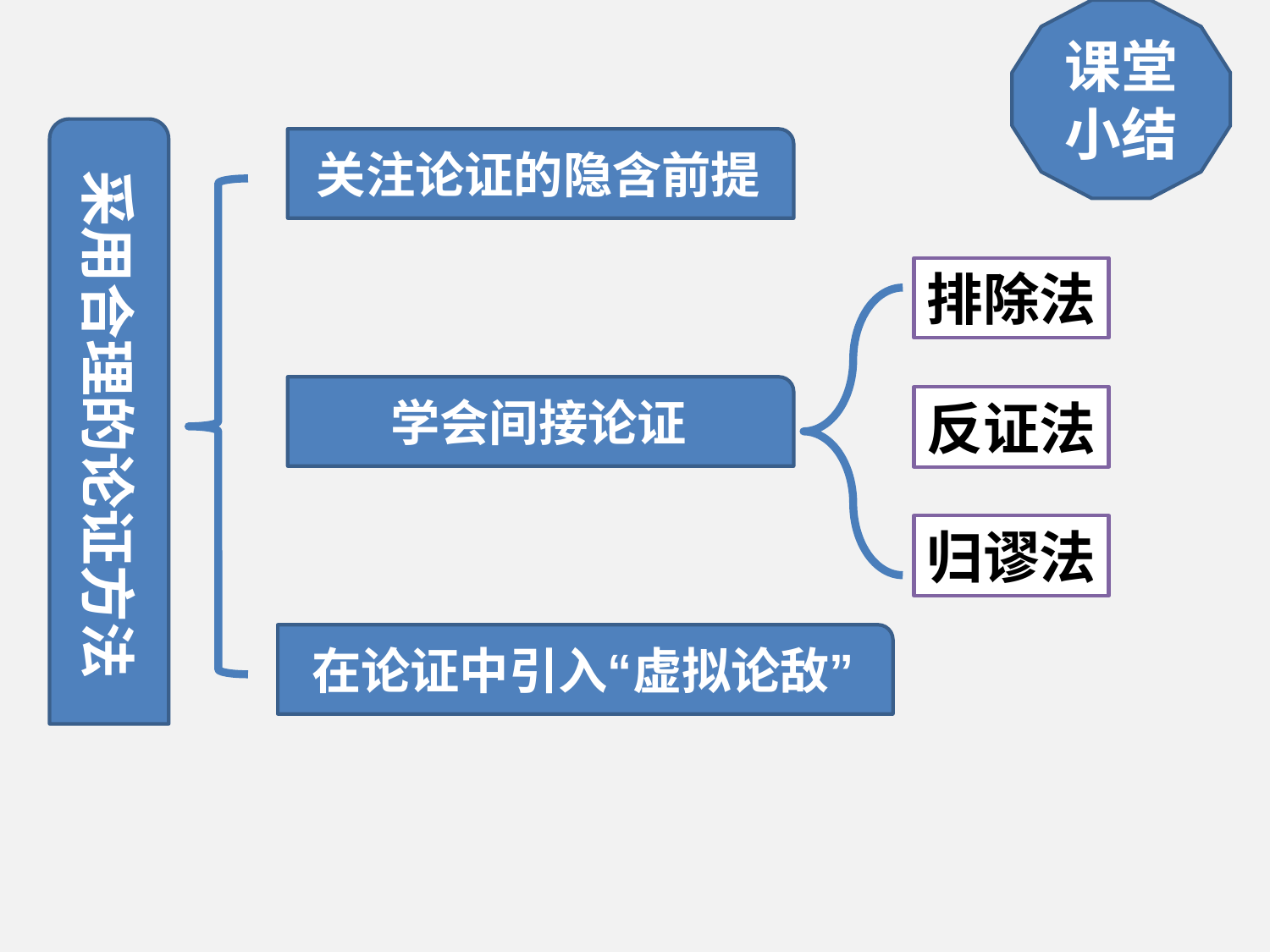

课堂小结
采用合理的论证方法
关注论证的隐含前提

排除法

学会间接论证
反证法
归谬法
在论证中引入“虚拟论敌”